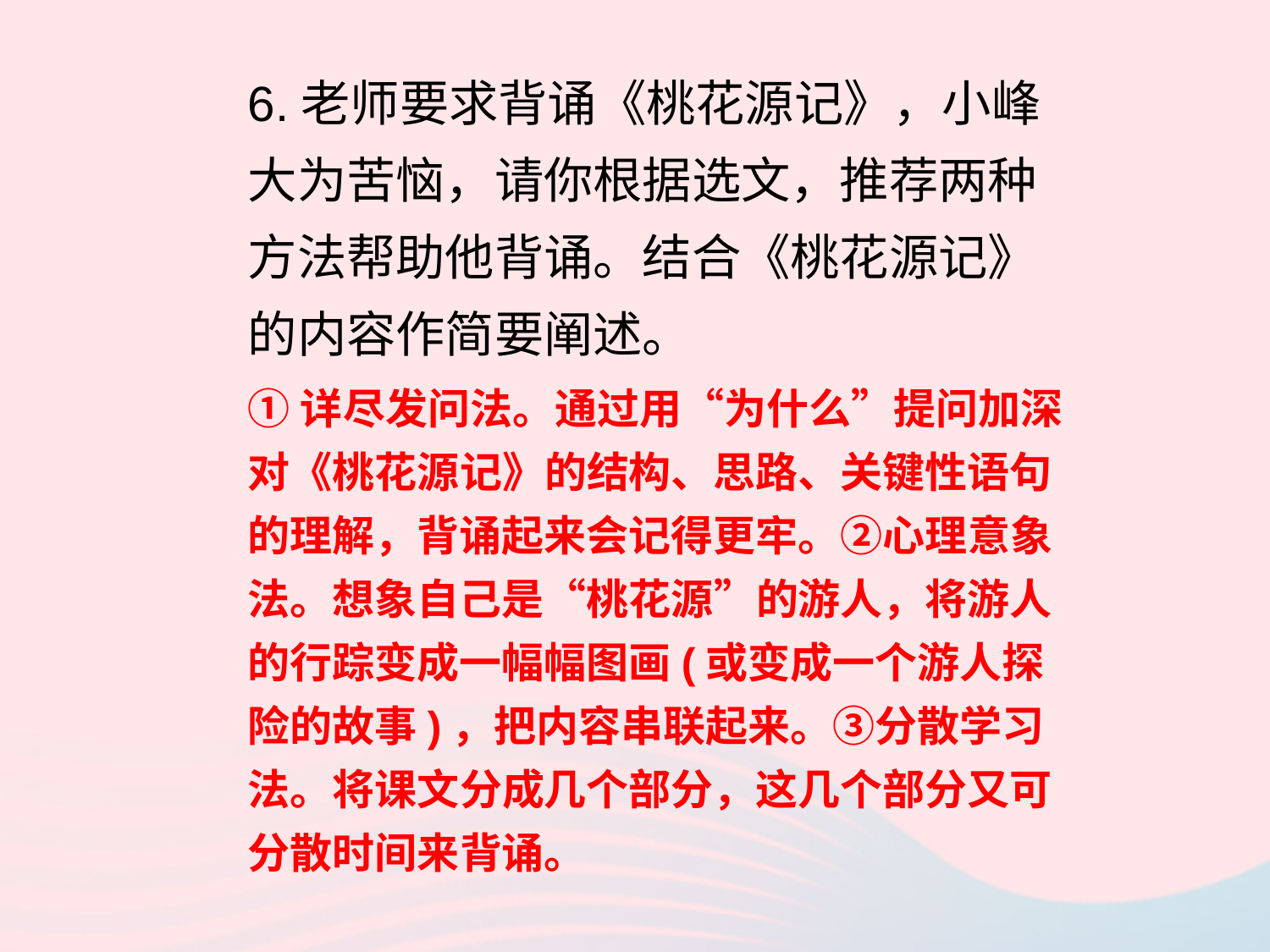

6.老师要求背诵《桃花源记》，小峰大为苦恼，请你根据选文，推荐两种方法帮助他背诵。结合《桃花源记》的内容作简要阐述。
①详尽发问法。通过用“为什么”提问加深对《桃花源记》的结构、思路、关键性语句的理解，背诵起来会记得更牢。②心理意象法。想象自己是“桃花源”的游人，将游人的行踪变成一幅幅图画(或变成一个游人探险的故事)，把内容串联起来。③分散学习法。将课文分成几个部分，这几个部分又可分散时间来背诵。